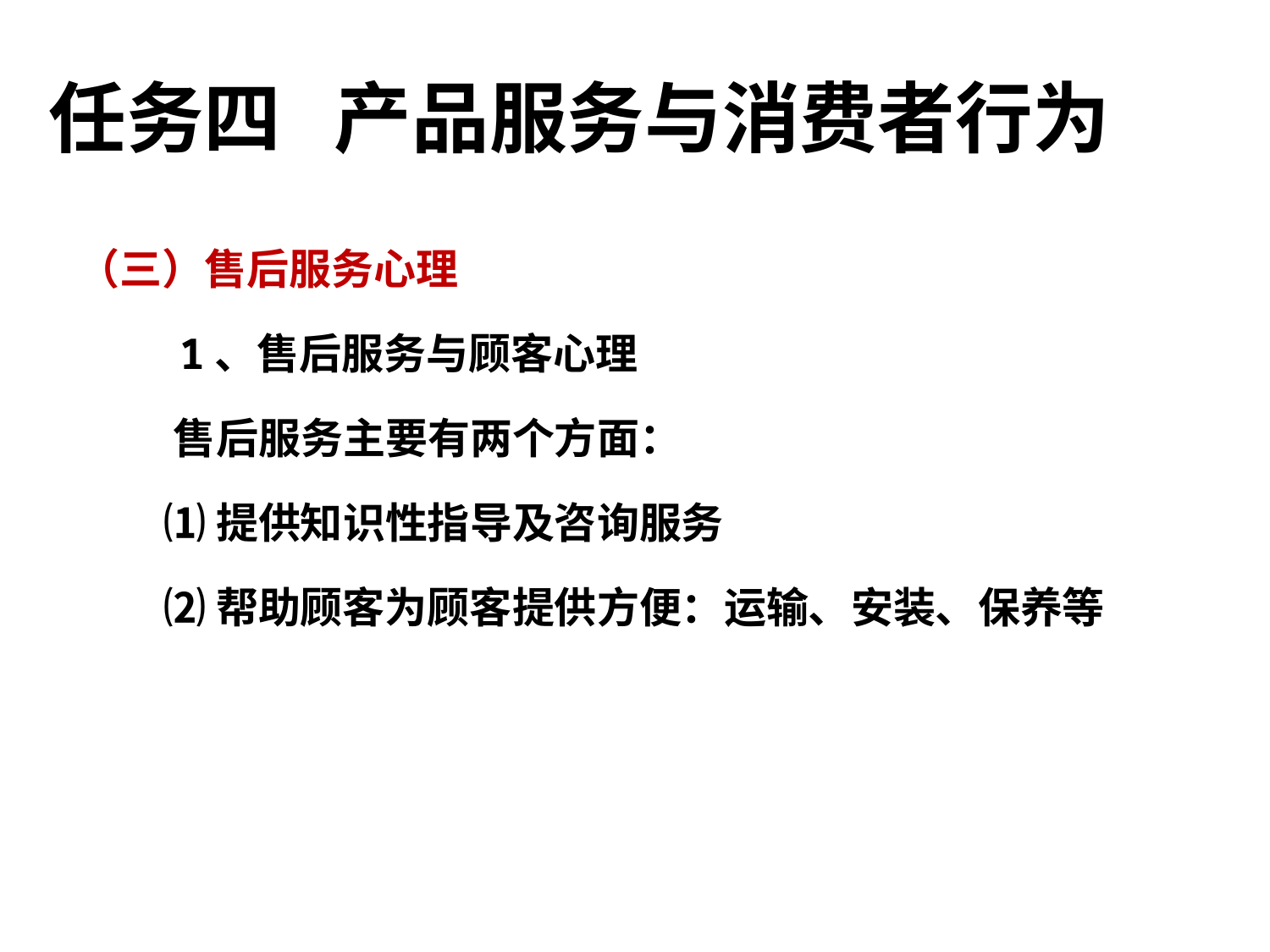

任务四   产品服务与消费者行为
（三）售后服务心理
    1、售后服务与顾客心理
         售后服务主要有两个方面：
         ⑴提供知识性指导及咨询服务
         ⑵帮助顾客为顾客提供方便：运输、安装、保养等